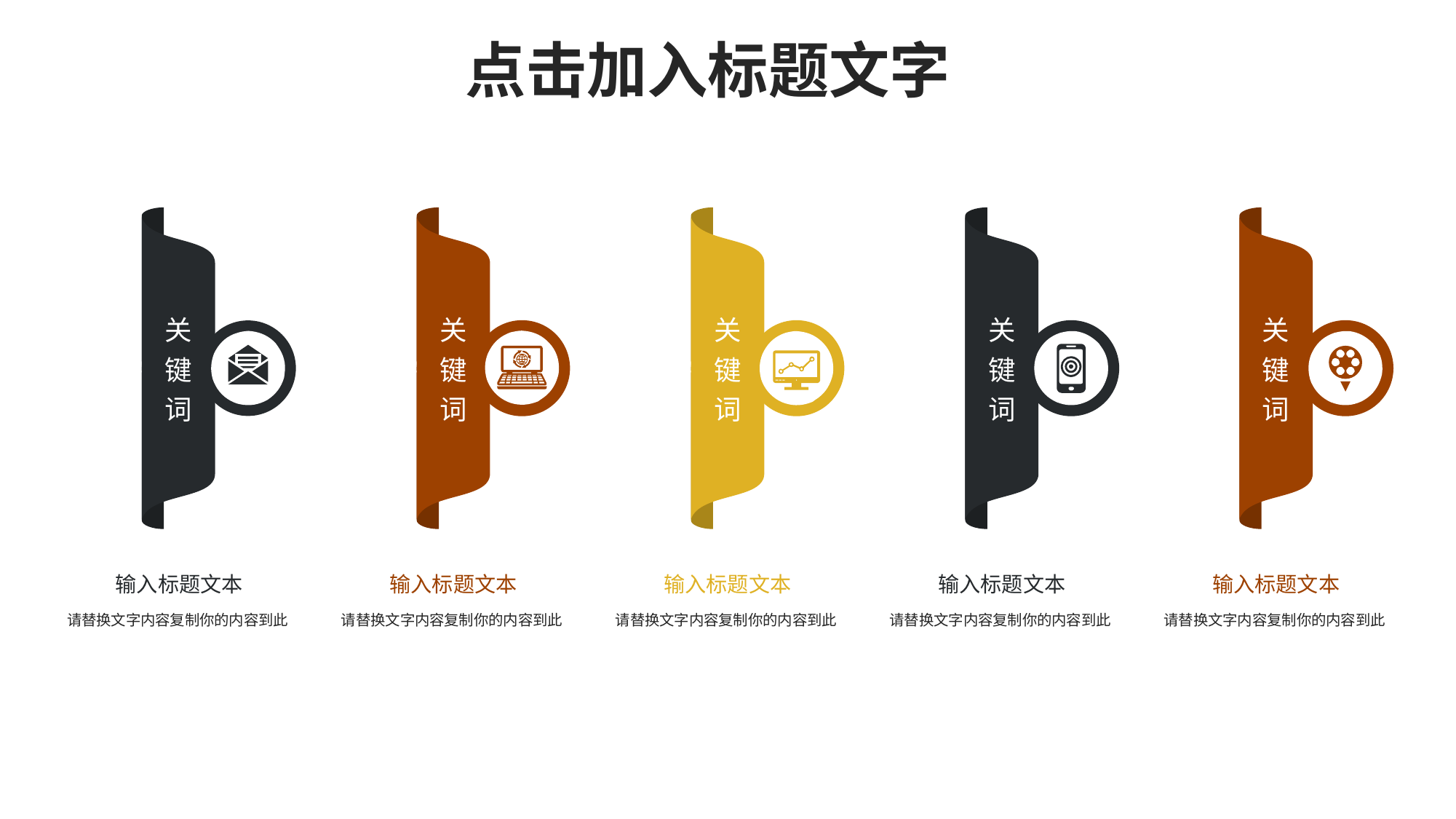

关键词
关
键
词

输入标题文本
请替换文字内容复制你的内容到此
关键词
关
键
词

输入标题文本
请替换文字内容复制你的内容到此
关键词
关
键
词

输入标题文本
请替换文字内容复制你的内容到此

关
键
词

输入标题文本
请替换文字内容复制你的内容到此

关
键
词

输入标题文本
请替换文字内容复制你的内容到此